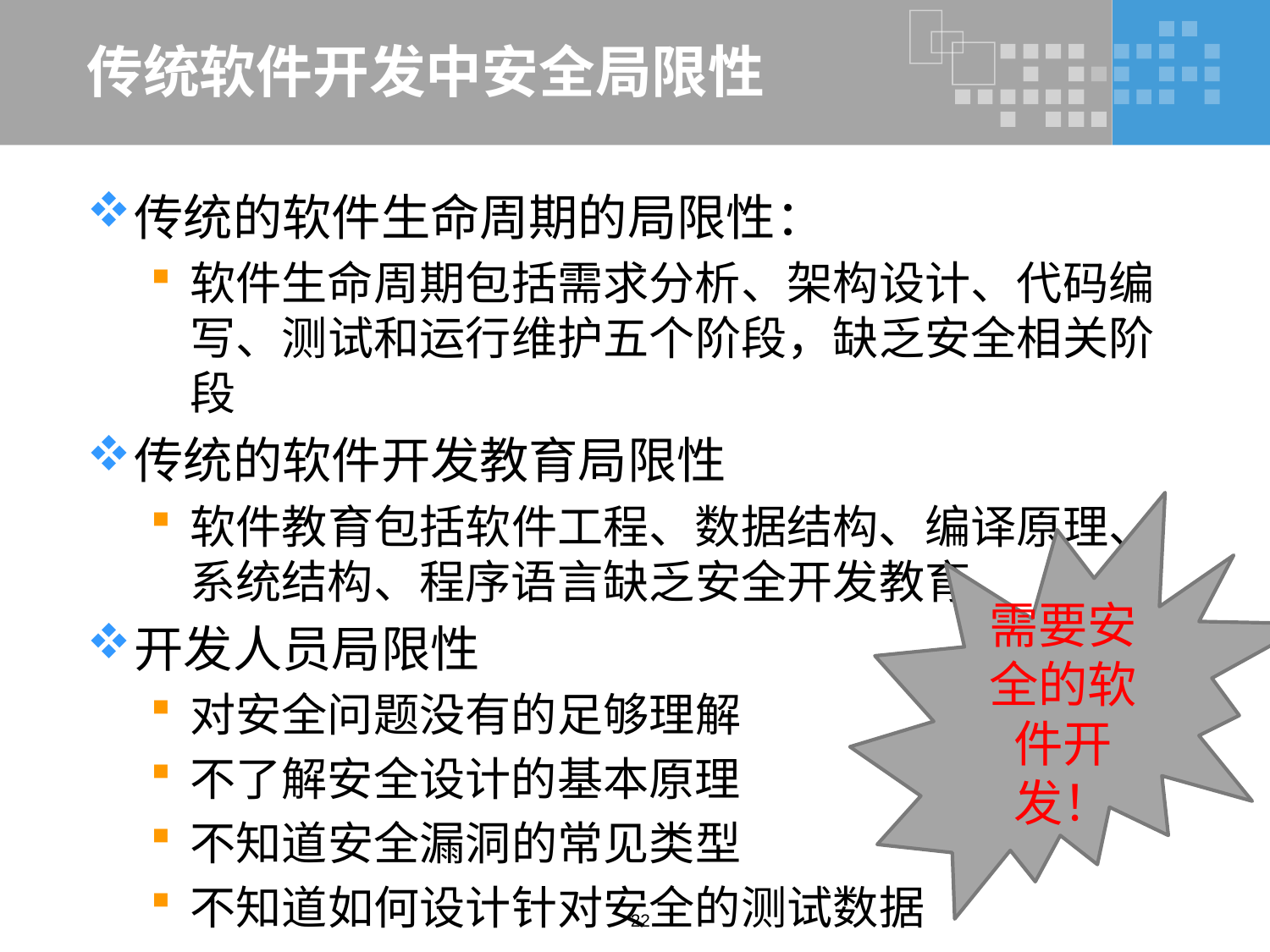

# 传统软件开发中安全局限性
传统的软件生命周期的局限性：
软件生命周期包括需求分析、架构设计、代码编写、测试和运行维护五个阶段，缺乏安全相关阶段
传统的软件开发教育局限性
软件教育包括软件工程、数据结构、编译原理、系统结构、程序语言缺乏安全开发教育
开发人员局限性
对安全问题没有的足够理解
不了解安全设计的基本原理
不知道安全漏洞的常见类型
不知道如何设计针对安全的测试数据
需要安全的软件开发！
22